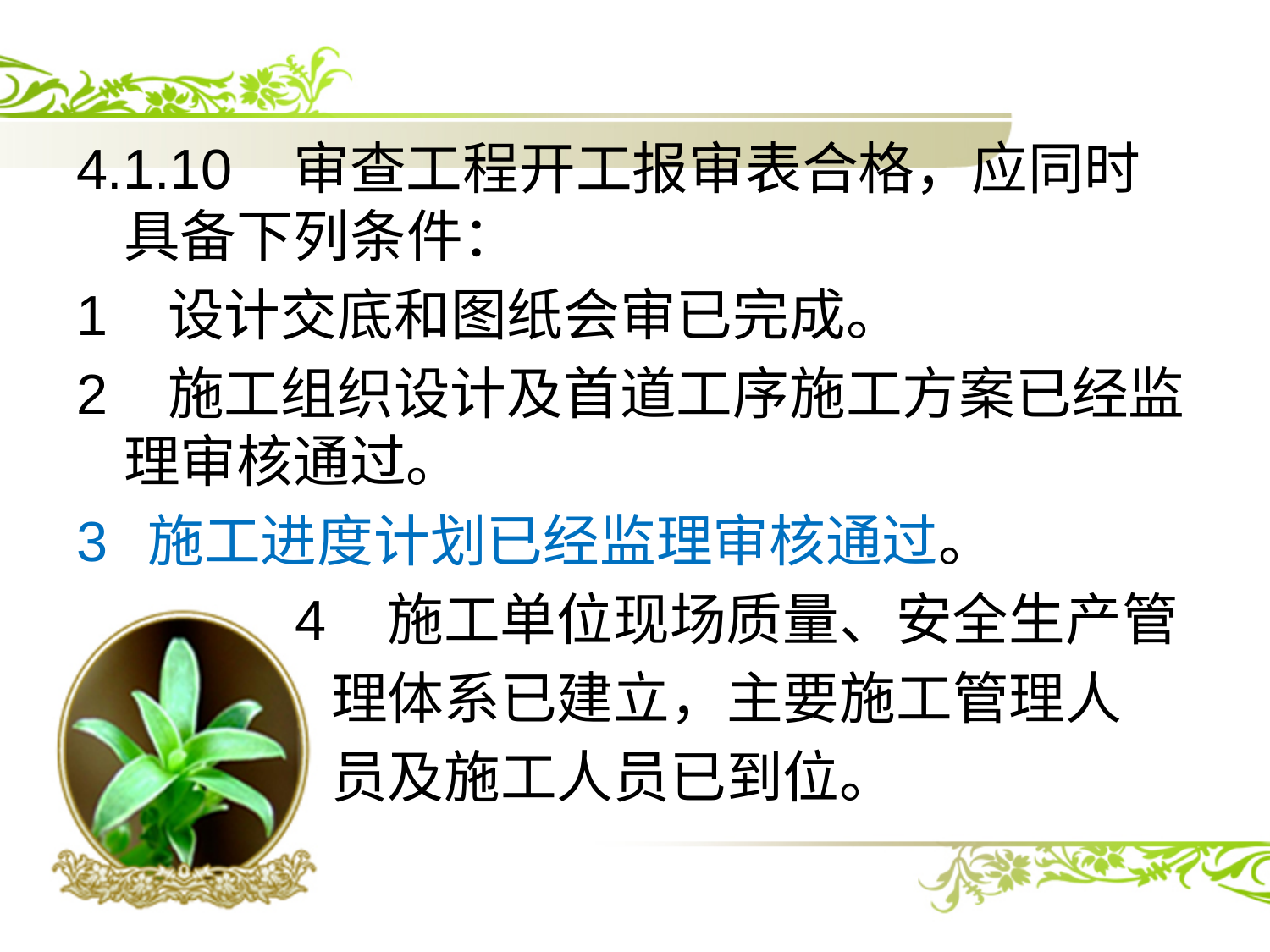

4.1.10   审查工程开工报审表合格，应同时具备下列条件：
1   设计交底和图纸会审已完成。
2   施工组织设计及首道工序施工方案已经监理审核通过。
施工进度计划已经监理审核通过。
              4   施工单位现场质量、安全生产管
                   理体系已建立，主要施工管理人
                   员及施工人员已到位。